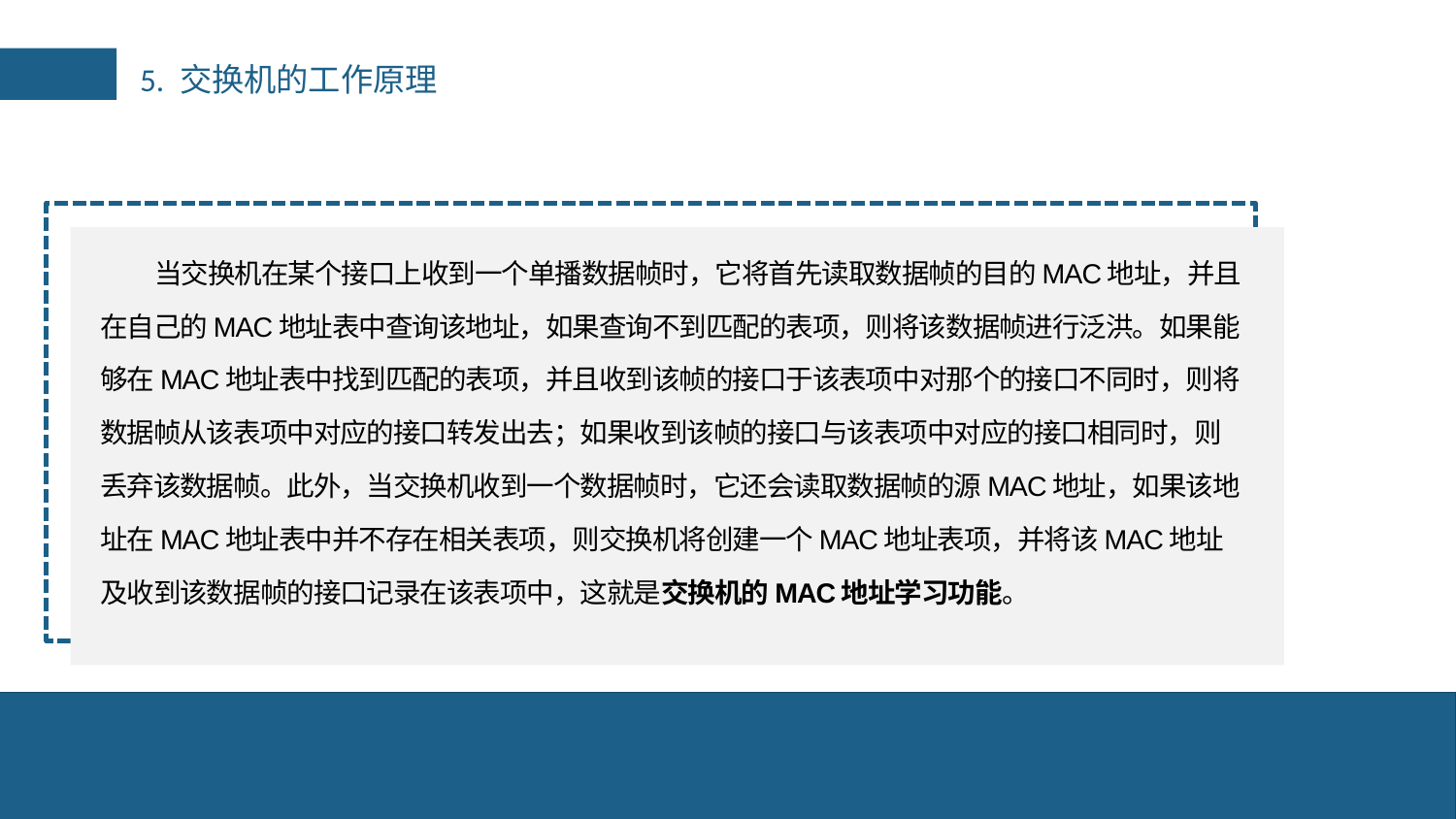

5. 交换机的工作原理

         当交换机在某个接口上收到一个单播数据帧时，它将首先读取数据帧的目的MAC地址，并且在自己的MAC地址表中查询该地址，如果查询不到匹配的表项，则将该数据帧进行泛洪。如果能够在MAC地址表中找到匹配的表项，并且收到该帧的接口于该表项中对那个的接口不同时，则将数据帧从该表项中对应的接口转发出去；如果收到该帧的接口与该表项中对应的接口相同时，则丢弃该数据帧。此外，当交换机收到一个数据帧时，它还会读取数据帧的源MAC地址，如果该地址在MAC地址表中并不存在相关表项，则交换机将创建一个MAC地址表项，并将该MAC地址及收到该数据帧的接口记录在该表项中，这就是交换机的MAC地址学习功能。